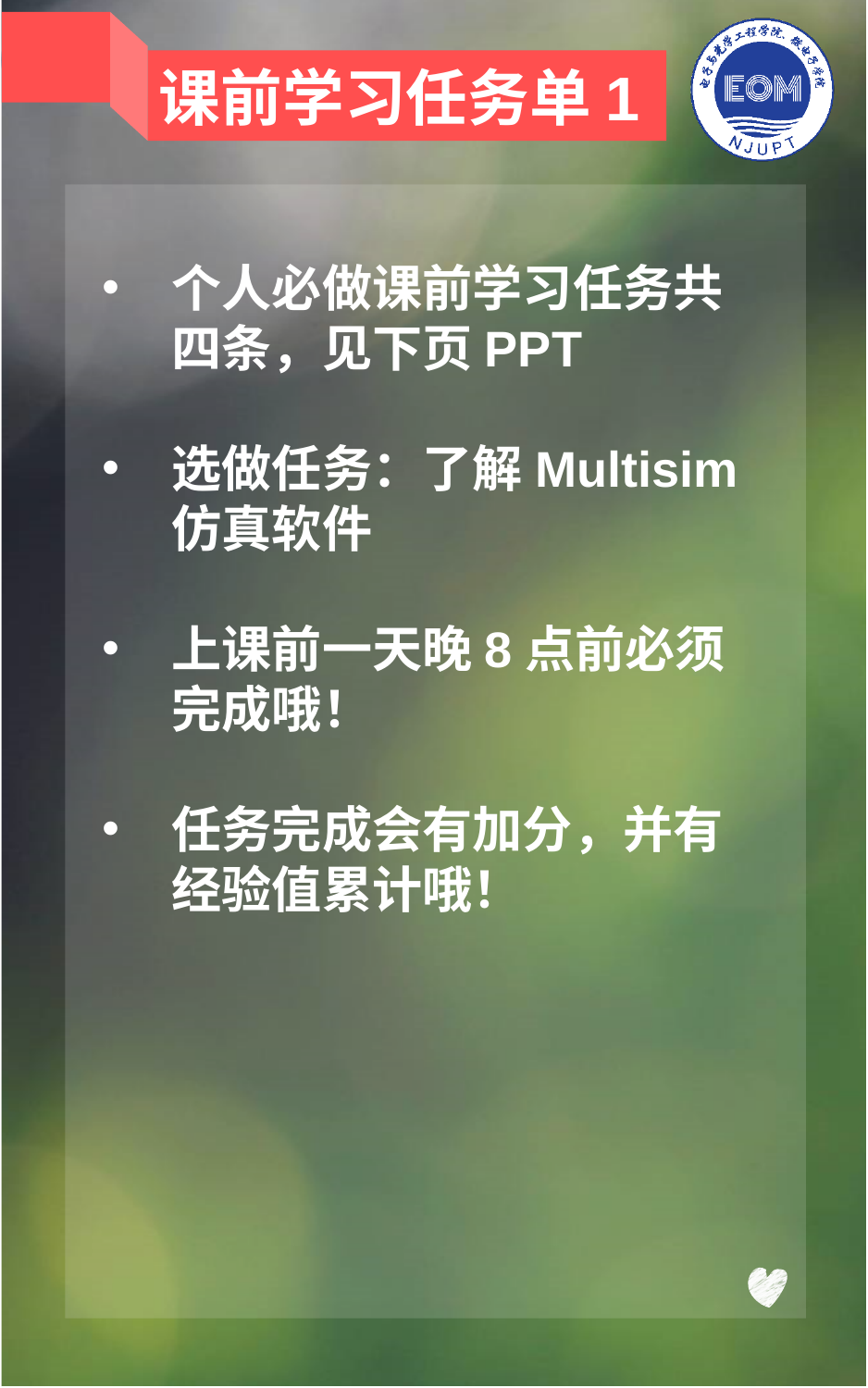

课前学习任务单1
个人必做课前学习任务共四条，见下页PPT

选做任务：了解Multisim仿真软件

上课前一天晚8点前必须完成哦！

任务完成会有加分，并有经验值累计哦！